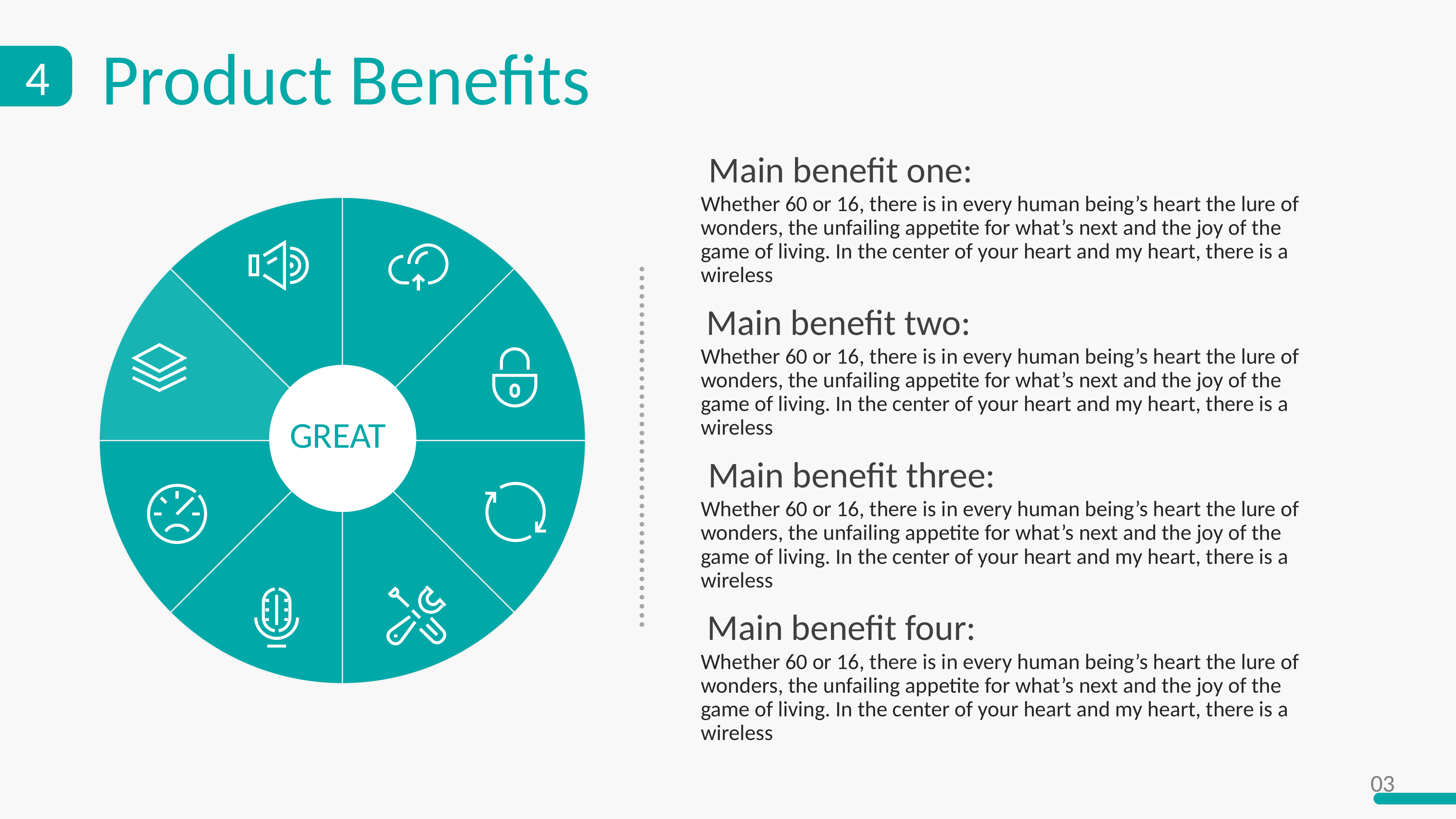

Product Benefits
4

Main benefit one:
Whether 60 or 16, there is in every human being’s heart the lure of wonders, the unfailing appetite for what’s next and the joy of the game of living. In the center of your heart and my heart, there is a wireless

### Chart

| Category | 销售额 |
|---|---|
| 第一季度 | 2.0 |
| 第二季度 | 2.0 |
| 第三季度 | 2.0 |
| 第四季度 | 2.0 |
| Series5 | 2.0 |
| Series6 | 2.0 |
| Series7 | 2.0 |
| Series8 | 2.0 |

GREAT

Main benefit two:
Whether 60 or 16, there is in every human being’s heart the lure of wonders, the unfailing appetite for what’s next and the joy of the game of living. In the center of your heart and my heart, there is a wireless
Main benefit three:
Whether 60 or 16, there is in every human being’s heart the lure of wonders, the unfailing appetite for what’s next and the joy of the game of living. In the center of your heart and my heart, there is a wireless
Main benefit four:
Whether 60 or 16, there is in every human being’s heart the lure of wonders, the unfailing appetite for what’s next and the joy of the game of living. In the center of your heart and my heart, there is a wireless
03